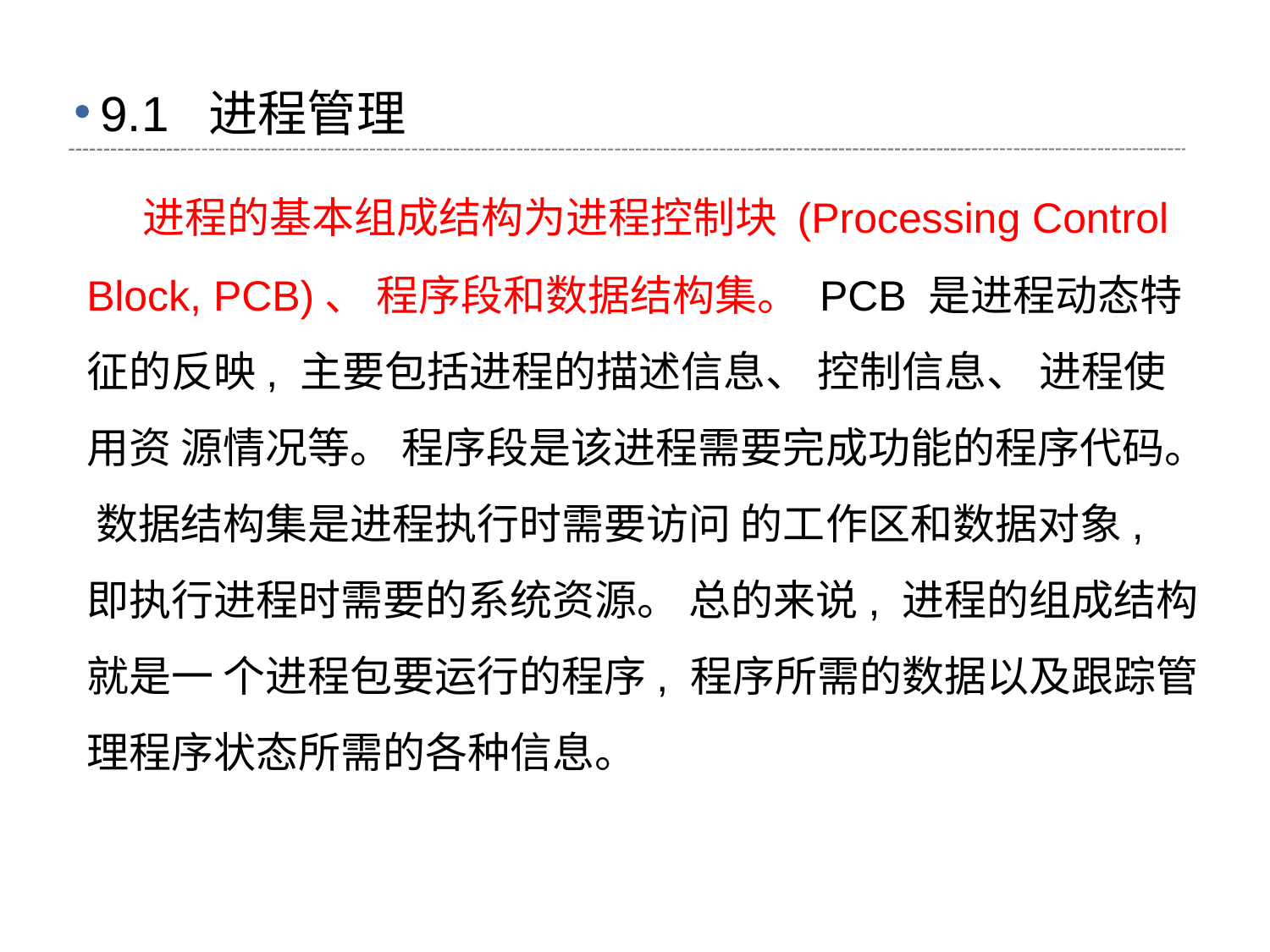

# 9.1  进程管理
    进程的基本组成结构为进程控制块 (Processing Control Block, PCB)、 程序段和数据结构集。 PCB 是进程动态特征的反映, 主要包括进程的描述信息、 控制信息、 进程使用资 源情况等。 程序段是该进程需要完成功能的程序代码。 数据结构集是进程执行时需要访问 的工作区和数据对象, 即执行进程时需要的系统资源。 总的来说, 进程的组成结构就是一 个进程包要运行的程序, 程序所需的数据以及跟踪管理程序状态所需的各种信息。